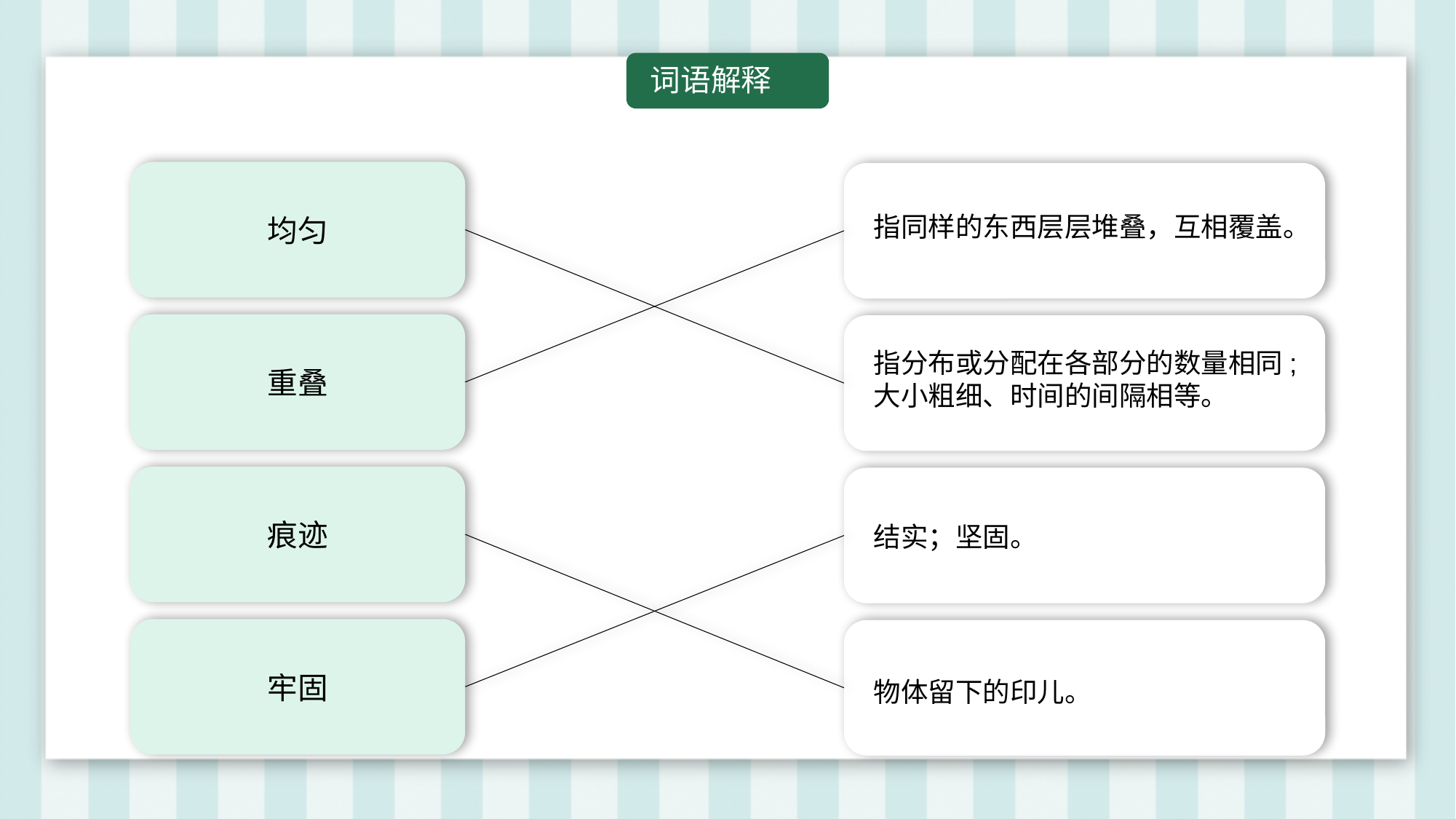

词语解释
均匀

指同样的东西层层堆叠，互相覆盖。
重叠

指分布或分配在各部分的数量相同;大小粗细、时间的间隔相等。
痕迹

结实；坚固。
牢固

物体留下的印儿。